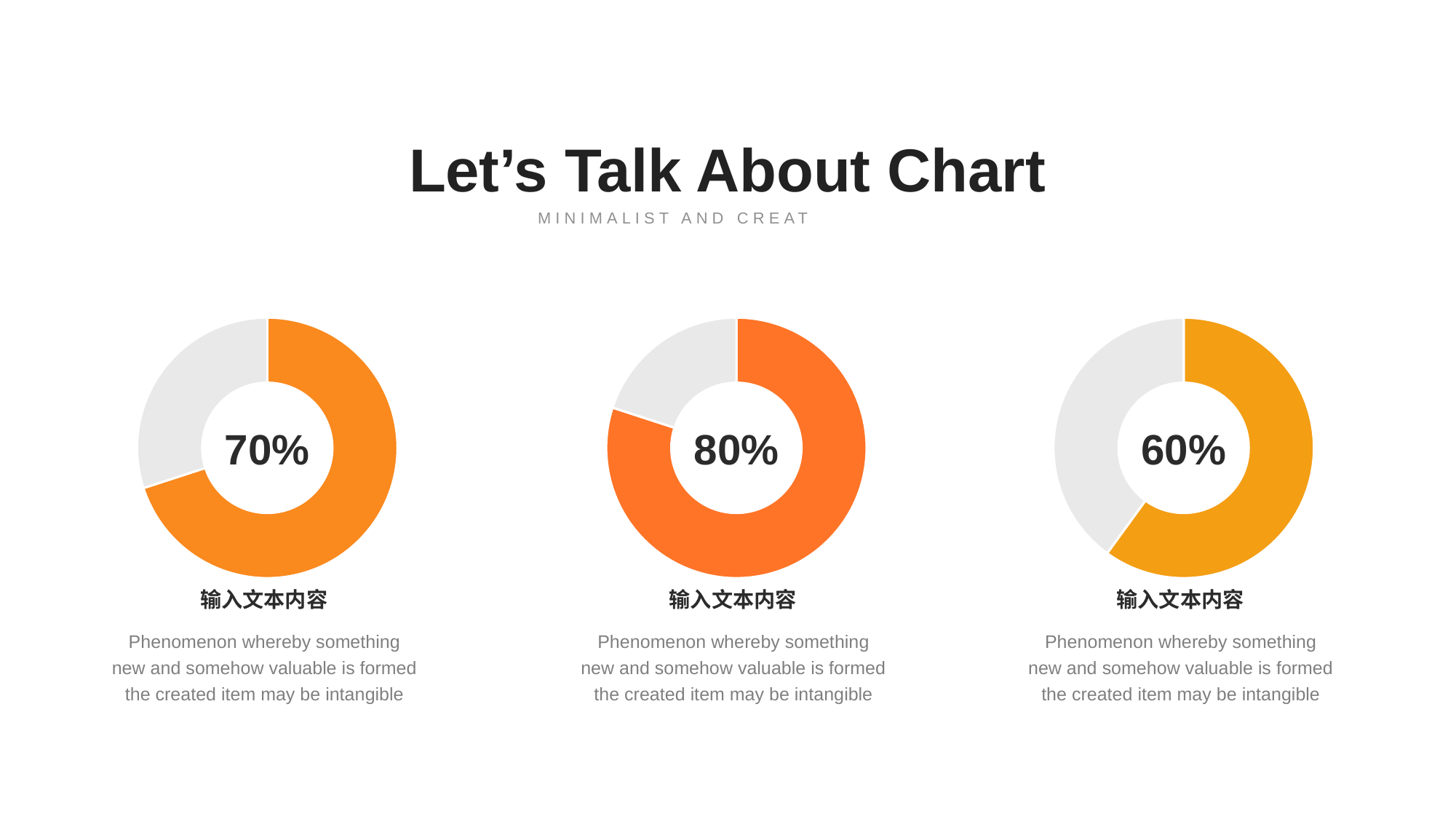

Let’s Talk About Chart
MINIMALIST AND CREATIVE THEME

### Chart

| Category | Sales |
|---|---|
| 1 | 70.0 |
| 2 | 30.0 |

### Chart

| Category | Sales |
|---|---|
| 1 | 80.0 |
| 2 | 20.0 |

### Chart

| Category | Sales |
|---|---|
| 1 | 60.0 |
| 2 | 40.0 |
70%
80%
60%
输入文本内容
输入文本内容
输入文本内容
Phenomenon whereby something new and somehow valuable is formed the created item may be intangible
Phenomenon whereby something new and somehow valuable is formed the created item may be intangible
Phenomenon whereby something new and somehow valuable is formed the created item may be intangible